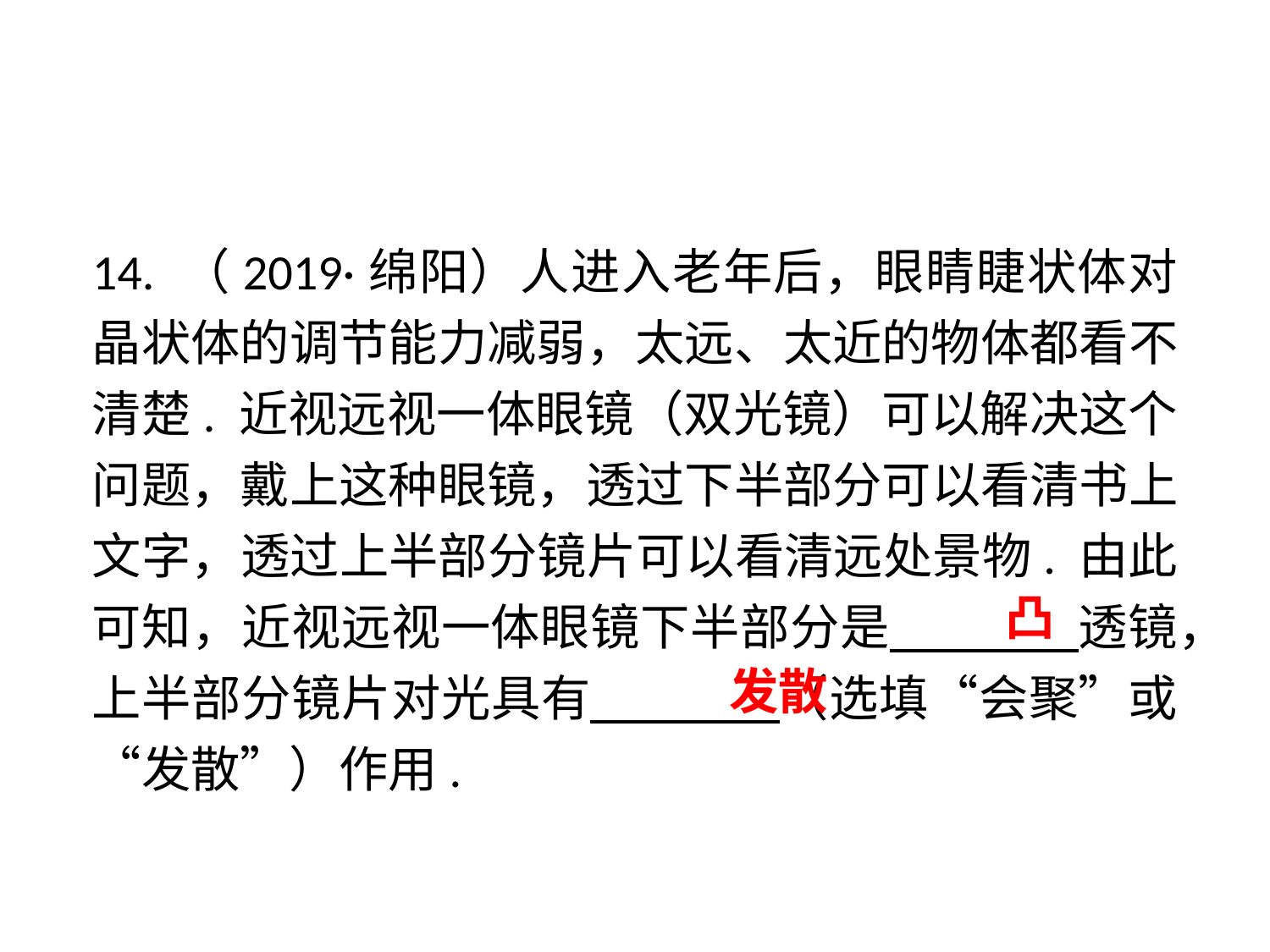

14. （2019·绵阳）人进入老年后，眼睛睫状体对晶状体的调节能力减弱，太远、太近的物体都看不清楚. 近视远视一体眼镜（双光镜）可以解决这个问题，戴上这种眼镜，透过下半部分可以看清书上文字，透过上半部分镜片可以看清远处景物. 由此可知，近视远视一体眼镜下半部分是     　       透镜，上半部分镜片对光具有     　       （选填“会聚”或“发散”）作用.
凸
发散